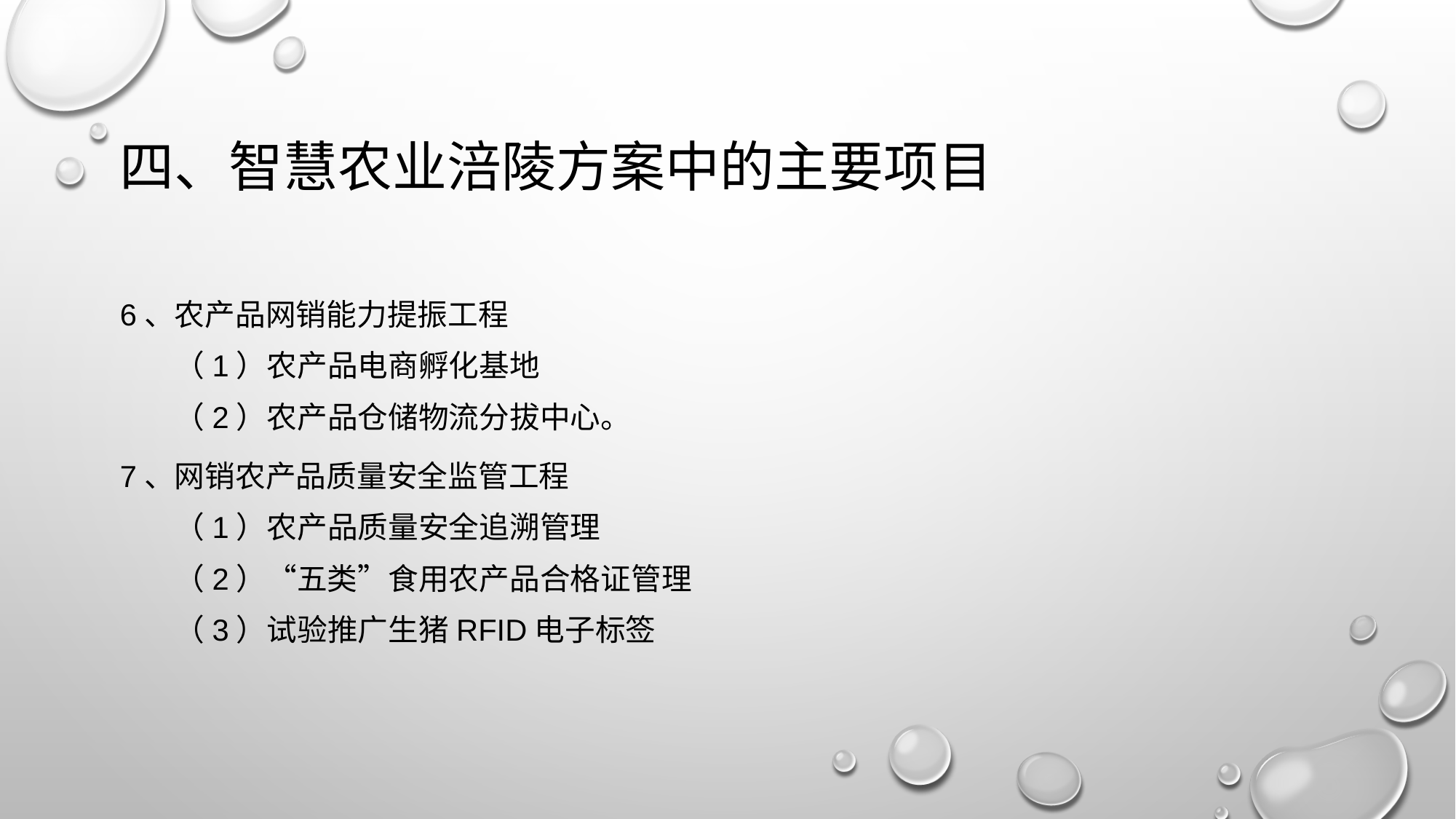

# 四、智慧农业涪陵方案中的主要项目
6、农产品网销能力提振工程
（1）农产品电商孵化基地
（2）农产品仓储物流分拔中心。
7、网销农产品质量安全监管工程
（1）农产品质量安全追溯管理
（2）“五类”食用农产品合格证管理
（3）试验推广生猪RFID电子标签